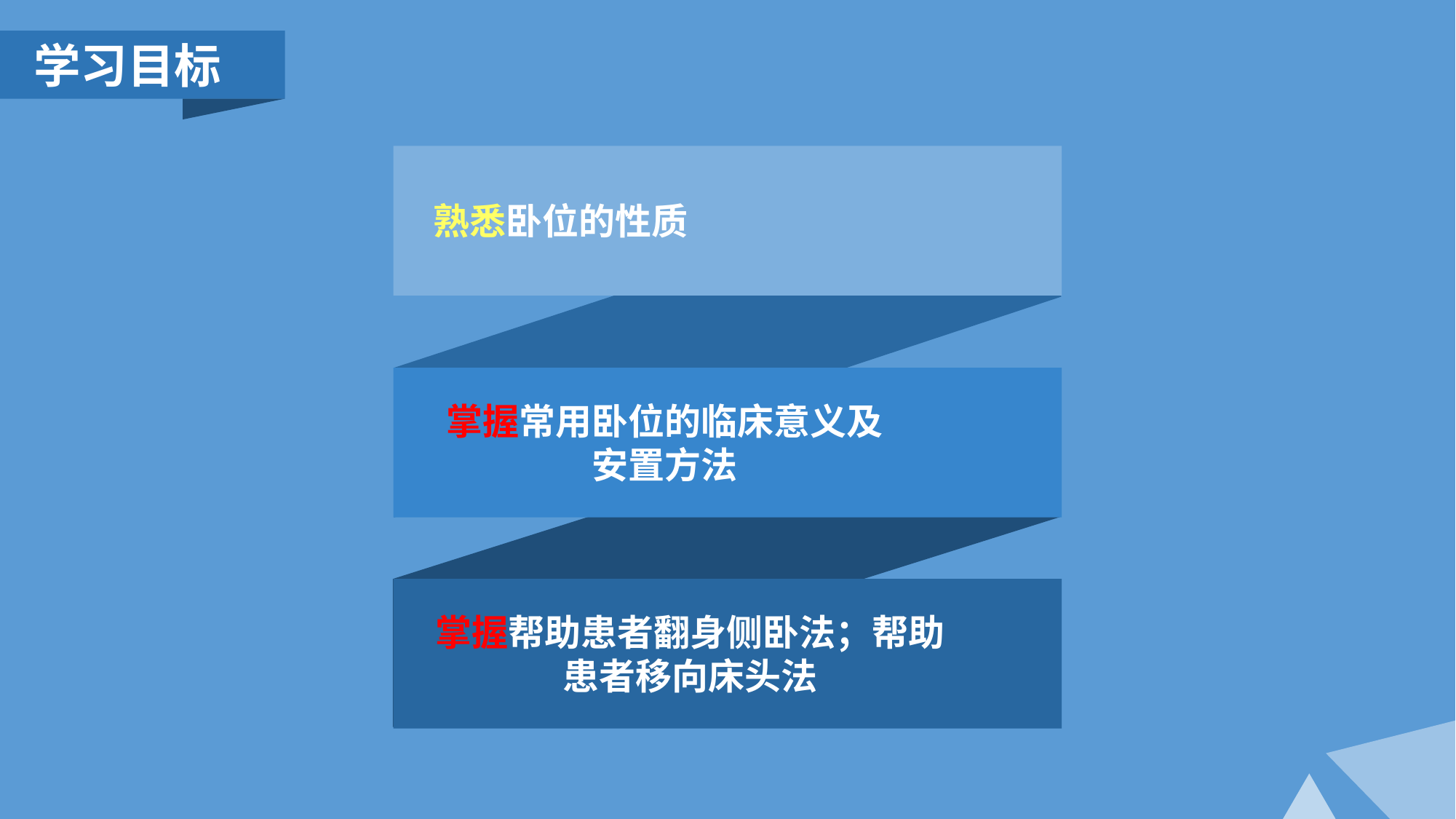

学习目标

熟悉卧位的性质

掌握常用卧位的临床意义及安置方法

掌握帮助患者翻身侧卧法；帮助患者移向床头法